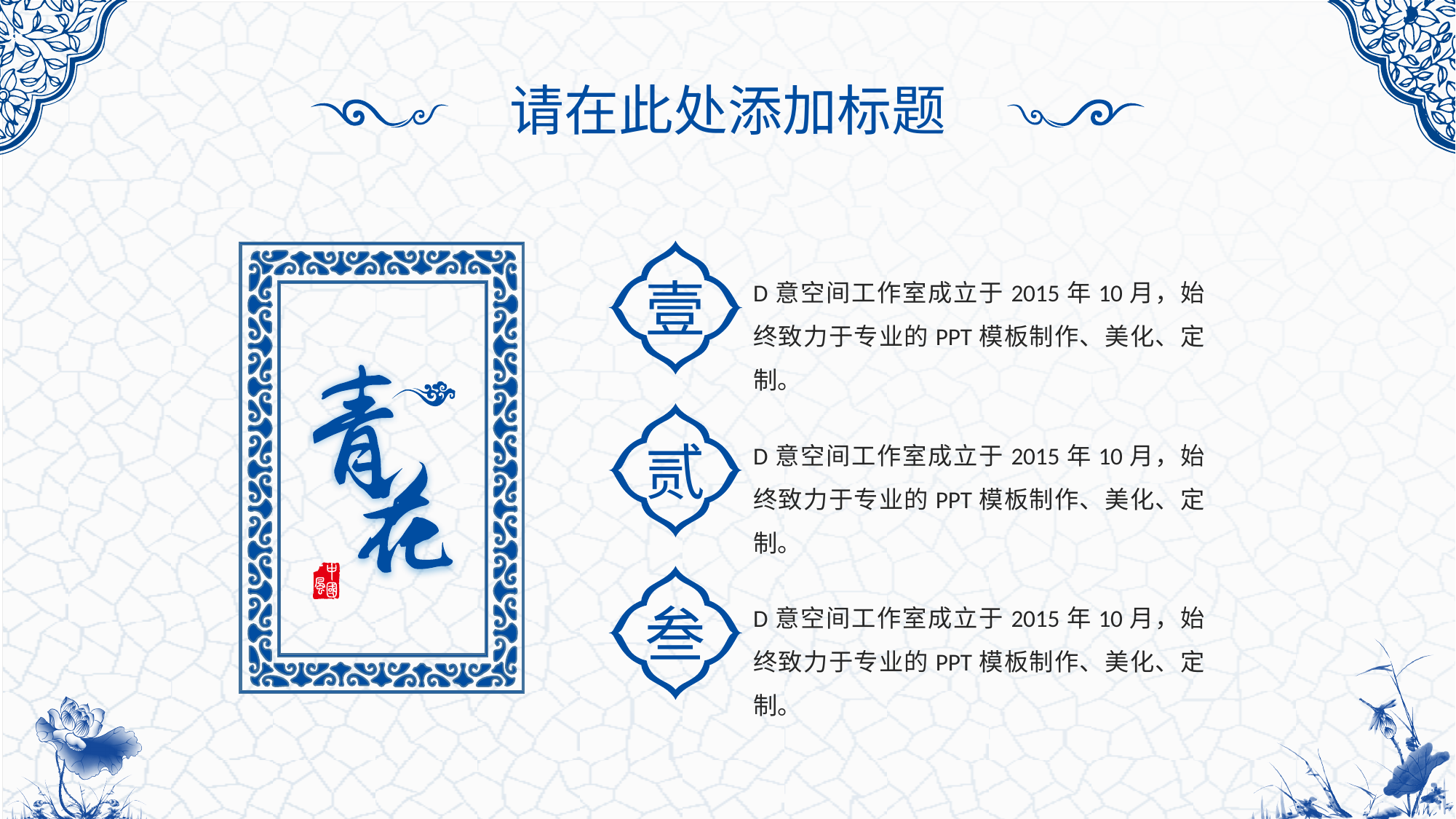

请在此处添加标题
壹

D意空间工作室成立于2015年10月，始终致力于专业的PPT模板制作、美化、定制。

贰
D意空间工作室成立于2015年10月，始终致力于专业的PPT模板制作、美化、定制。

叁
D意空间工作室成立于2015年10月，始终致力于专业的PPT模板制作、美化、定制。